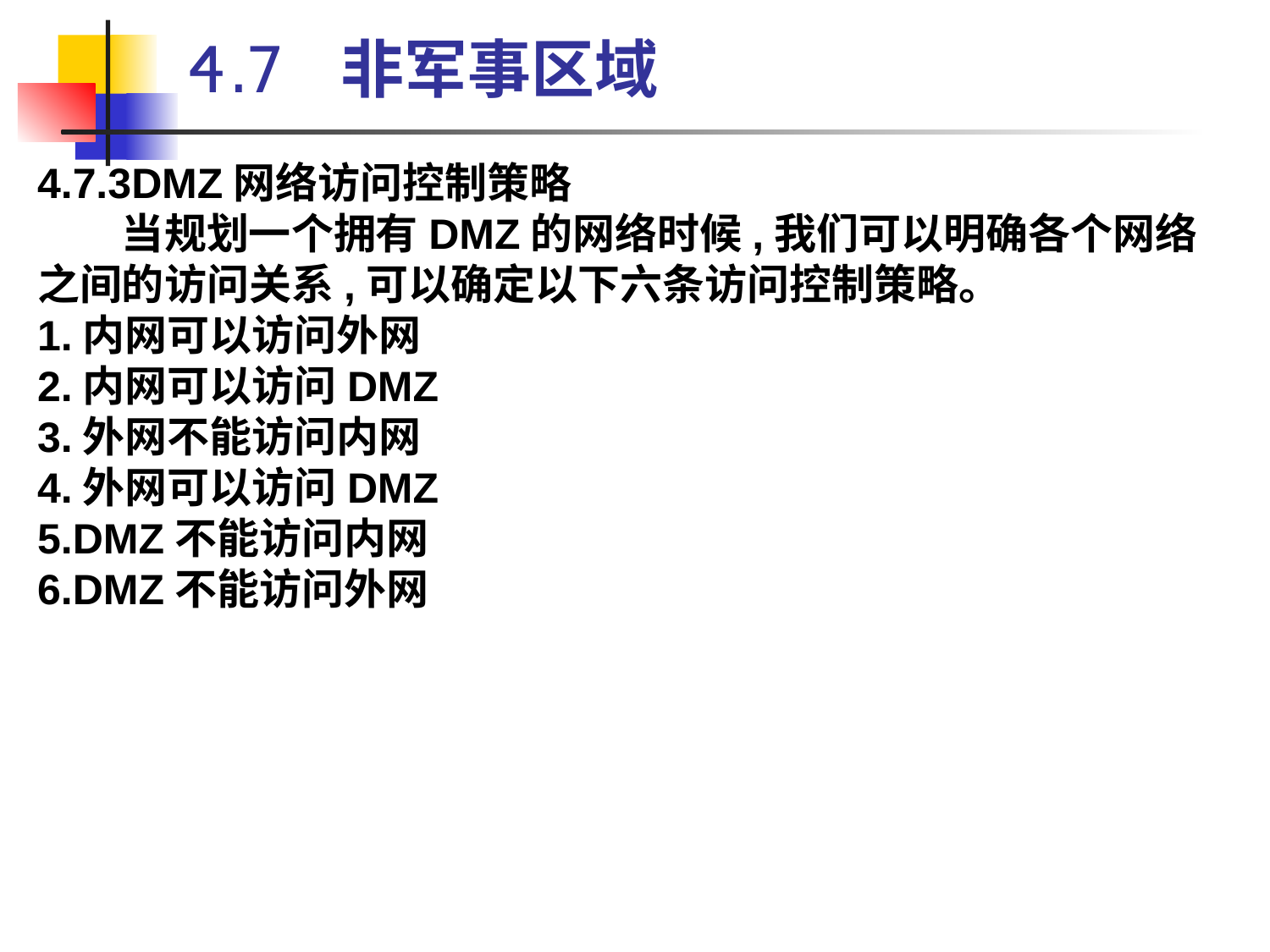

4.7  非军事区域
4.7.3DMZ网络访问控制策略
　　当规划一个拥有DMZ的网络时候,我们可以明确各个网络之间的访问关系,可以确定以下六条访问控制策略。
1.内网可以访问外网
2.内网可以访问DMZ
3.外网不能访问内网
4.外网可以访问DMZ
5.DMZ不能访问内网
6.DMZ不能访问外网